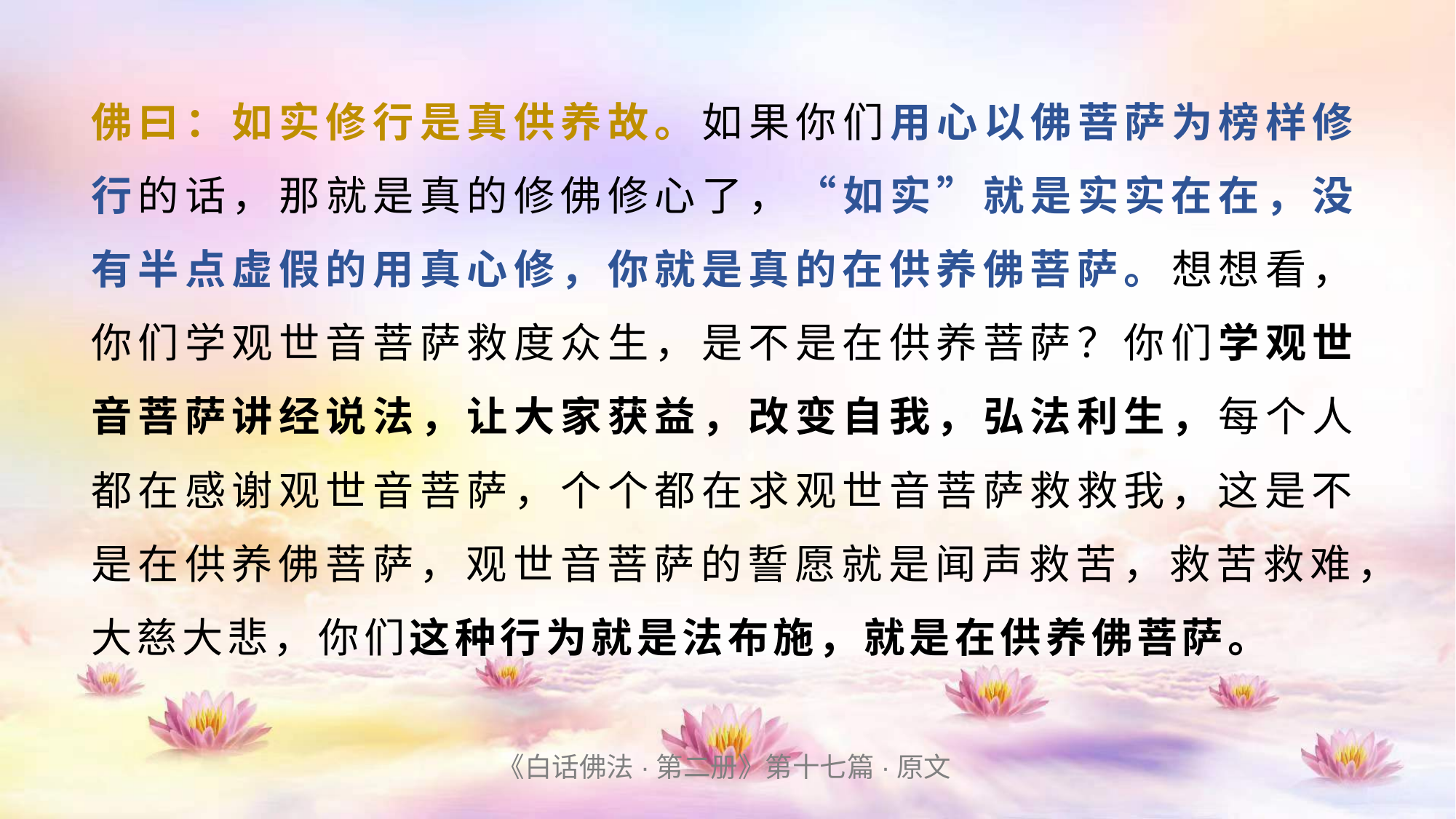

# 佛曰：如实修行是真供养故。如果你们用心以佛菩萨为榜样修行的话，那就是真的修佛修心了，“如实”就是实实在在，没有半点虚假的用真心修，你就是真的在供养佛菩萨。想想看，你们学观世音菩萨救度众生，是不是在供养菩萨？你们学观世音菩萨讲经说法，让大家获益，改变自我，弘法利生，每个人都在感谢观世音菩萨，个个都在求观世音菩萨救救我，这是不是在供养佛菩萨，观世音菩萨的誓愿就是闻声救苦，救苦救难，大慈大悲，你们这种行为就是法布施，就是在供养佛菩萨。
《白话佛法·第二册》第十七篇·原文